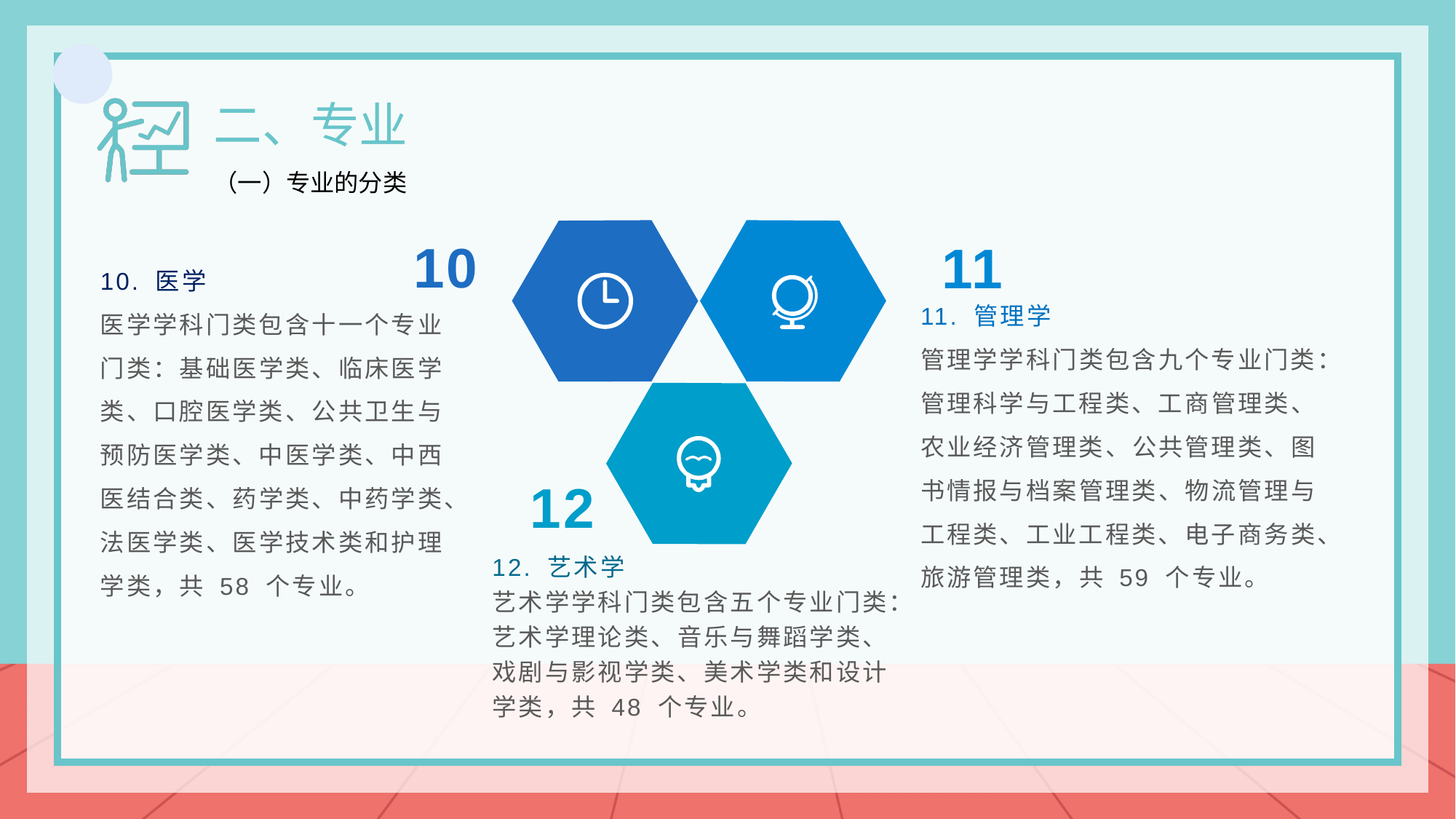

二、专业
（一）专业的分类

10
11
10. 医学
医学学科门类包含十一个专业门类：基础医学类、临床医学类、口腔医学类、公共卫生与预防医学类、中医学类、中西医结合类、药学类、中药学类、法医学类、医学技术类和护理学类，共 58 个专业。

11. 管理学
管理学学科门类包含九个专业门类：管理科学与工程类、工商管理类、农业经济管理类、公共管理类、图书情报与档案管理类、物流管理与工程类、工业工程类、电子商务类、旅游管理类，共 59 个专业。

12
12. 艺术学
艺术学学科门类包含五个专业门类：艺术学理论类、音乐与舞蹈学类、戏剧与影视学类、美术学类和设计学类，共 48 个专业。